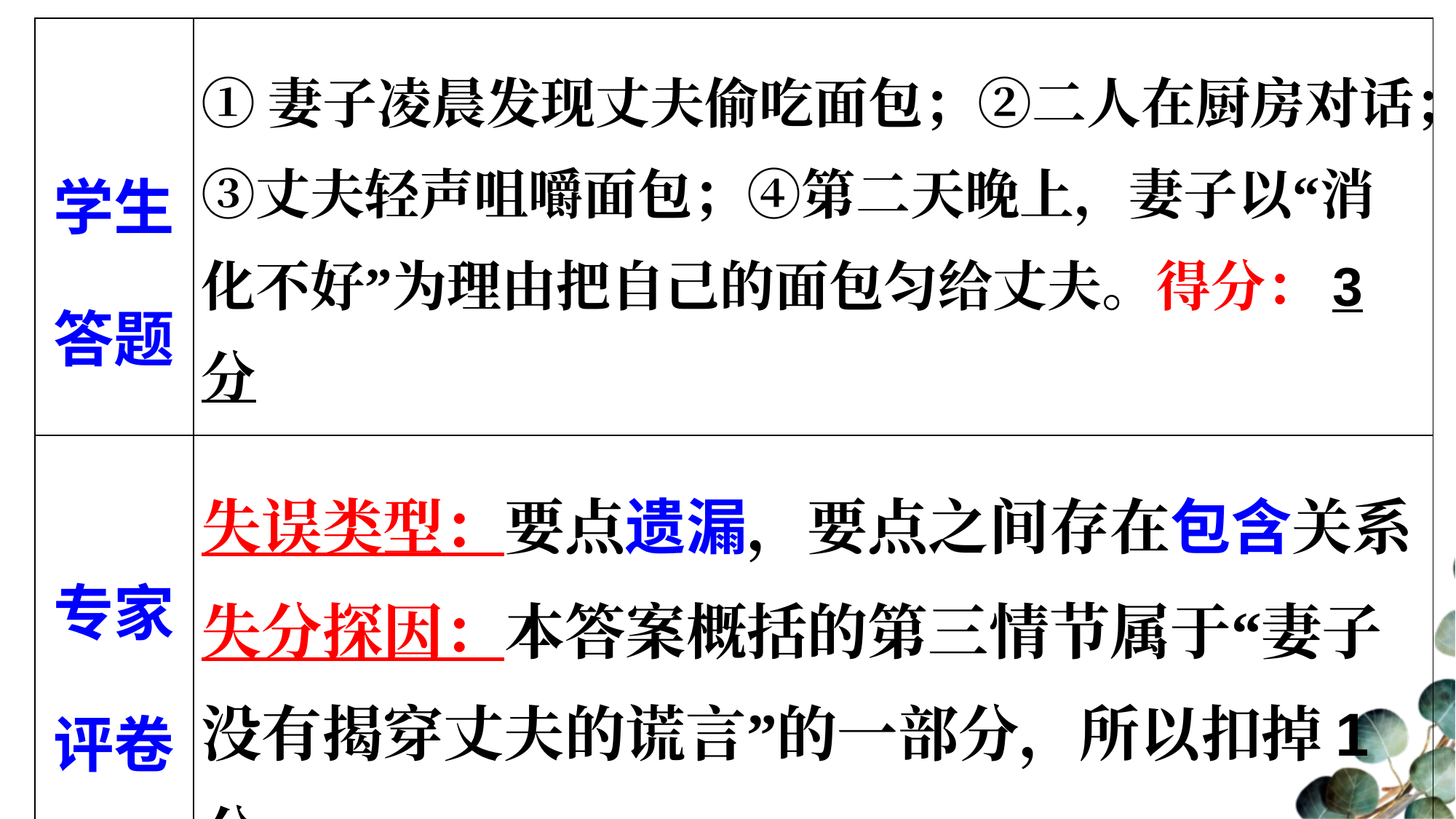

| 学生答题 | ①妻子凌晨发现丈夫偷吃面包；②二人在厨房对话；③丈夫轻声咀嚼面包；④第二天晚上，妻子以“消化不好”为理由把自己的面包匀给丈夫。得分：3分 |
| --- | --- |
| 专家 评卷 | 失误类型：要点遗漏，要点之间存在包含关系 失分探因：本答案概括的第三情节属于“妻子没有揭穿丈夫的谎言”的一部分，所以扣掉1分。 |